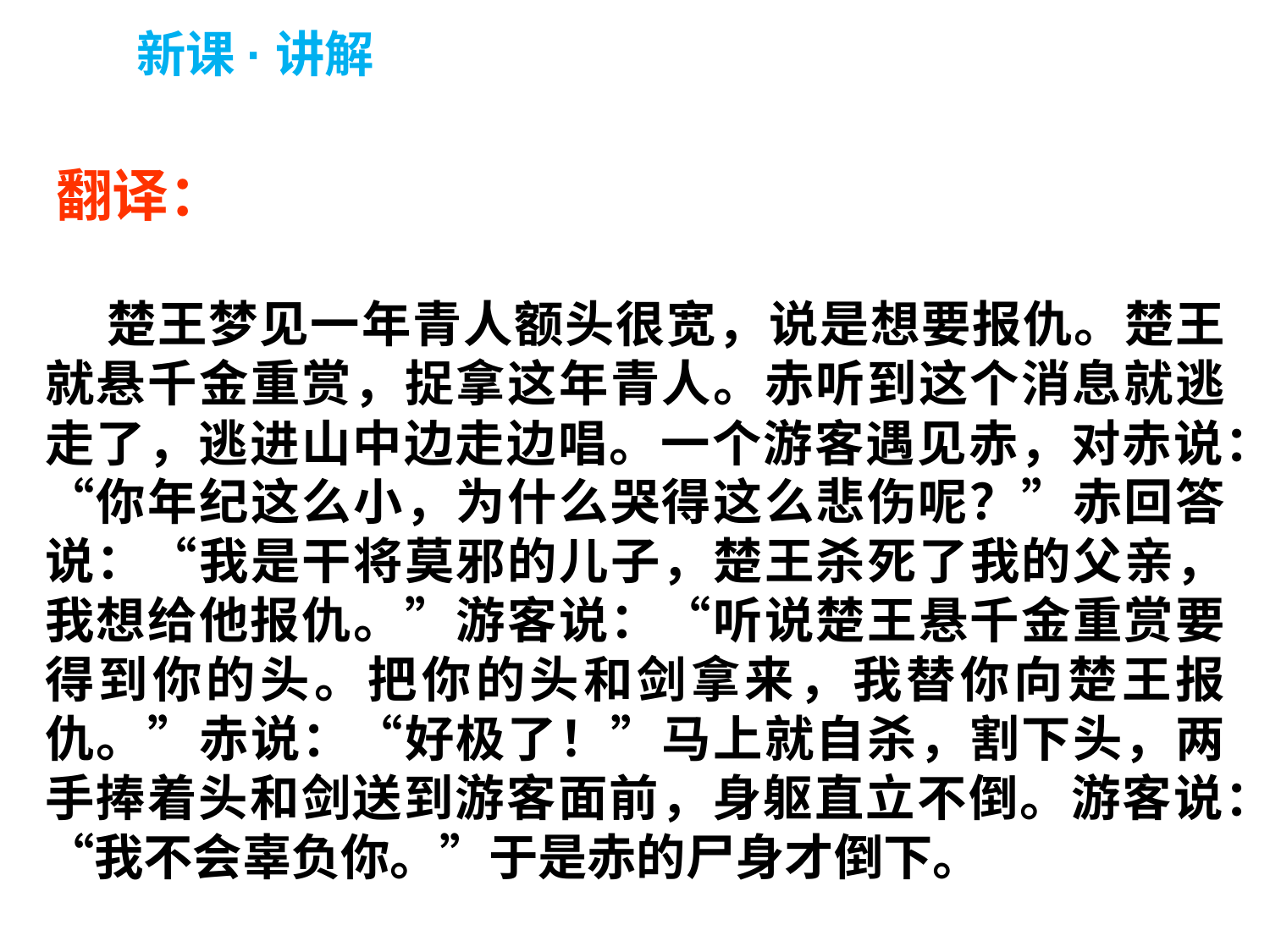

新课·讲解
翻译：
      楚王梦见一年青人额头很宽，说是想要报仇。楚王就悬千金重赏，捉拿这年青人。赤听到这个消息就逃走了，逃进山中边走边唱。一个游客遇见赤，对赤说：“你年纪这么小，为什么哭得这么悲伤呢？”赤回答说：“我是干将莫邪的儿子，楚王杀死了我的父亲，我想给他报仇。”游客说：“听说楚王悬千金重赏要得到你的头。把你的头和剑拿来，我替你向楚王报仇。”赤说：“好极了！”马上就自杀，割下头，两手捧着头和剑送到游客面前，身躯直立不倒。游客说：“我不会辜负你。”于是赤的尸身才倒下。